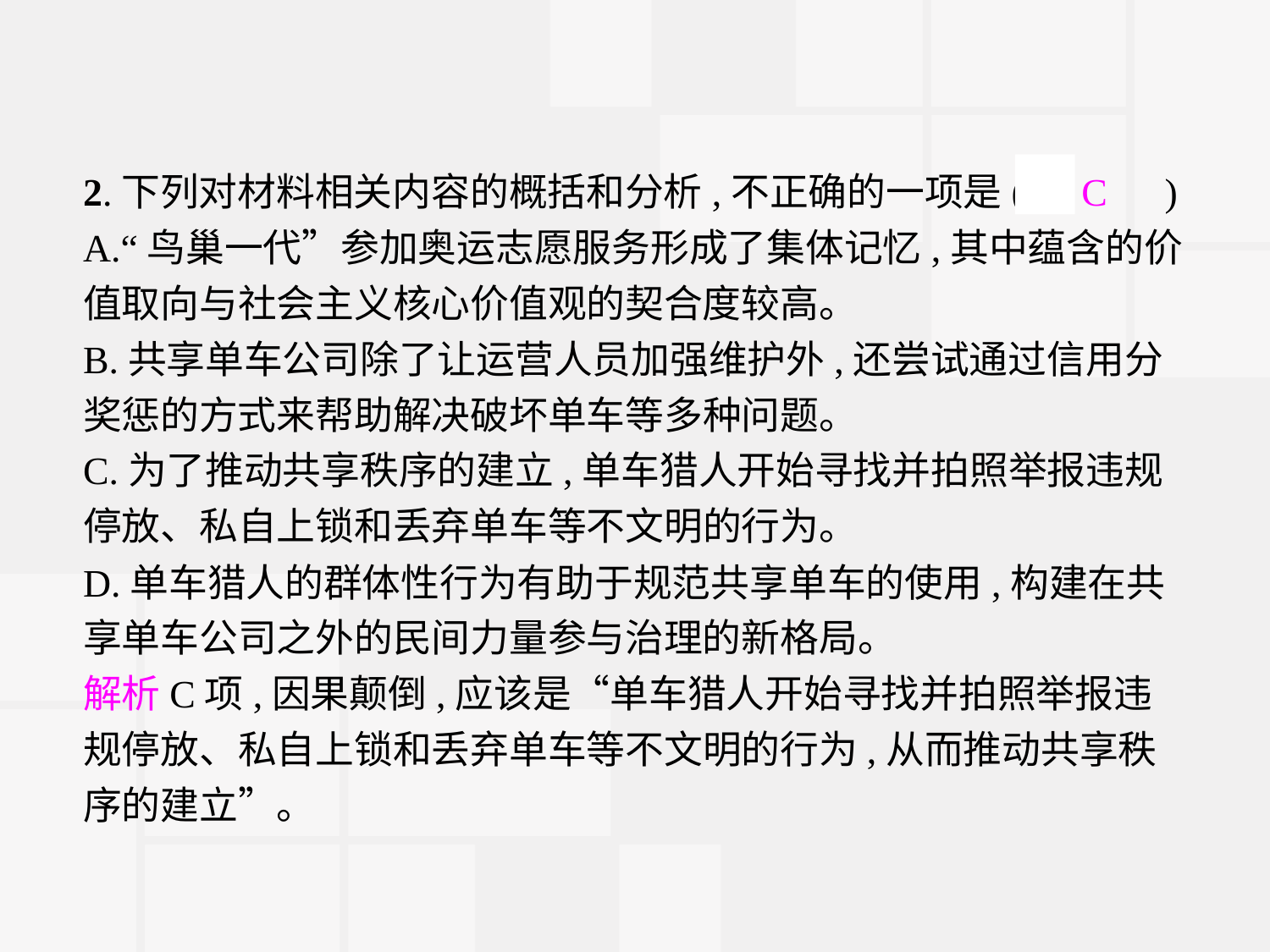

2.下列对材料相关内容的概括和分析,不正确的一项是(　C　)
A.“鸟巢一代”参加奥运志愿服务形成了集体记忆,其中蕴含的价值取向与社会主义核心价值观的契合度较高。
B.共享单车公司除了让运营人员加强维护外,还尝试通过信用分奖惩的方式来帮助解决破坏单车等多种问题。
C.为了推动共享秩序的建立,单车猎人开始寻找并拍照举报违规停放、私自上锁和丢弃单车等不文明的行为。
D.单车猎人的群体性行为有助于规范共享单车的使用,构建在共享单车公司之外的民间力量参与治理的新格局。
解析C项,因果颠倒,应该是“单车猎人开始寻找并拍照举报违规停放、私自上锁和丢弃单车等不文明的行为,从而推动共享秩序的建立”。